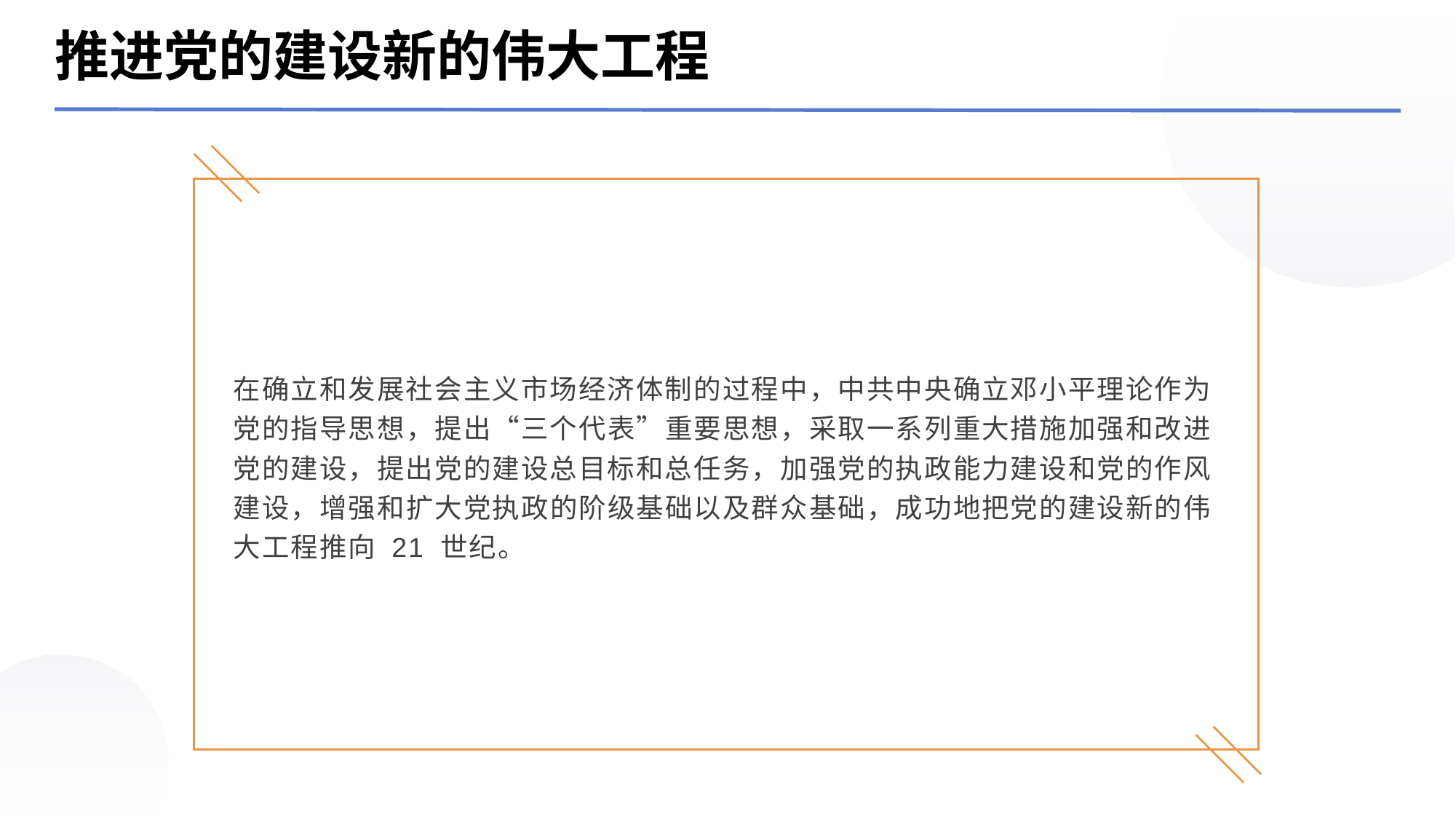

推进党的建设新的伟大工程

在确立和发展社会主义市场经济体制的过程中，中共中央确立邓小平理论作为党的指导思想，提出“三个代表”重要思想，采取一系列重大措施加强和改进党的建设，提出党的建设总目标和总任务，加强党的执政能力建设和党的作风建设，增强和扩大党执政的阶级基础以及群众基础，成功地把党的建设新的伟大工程推向 21 世纪。